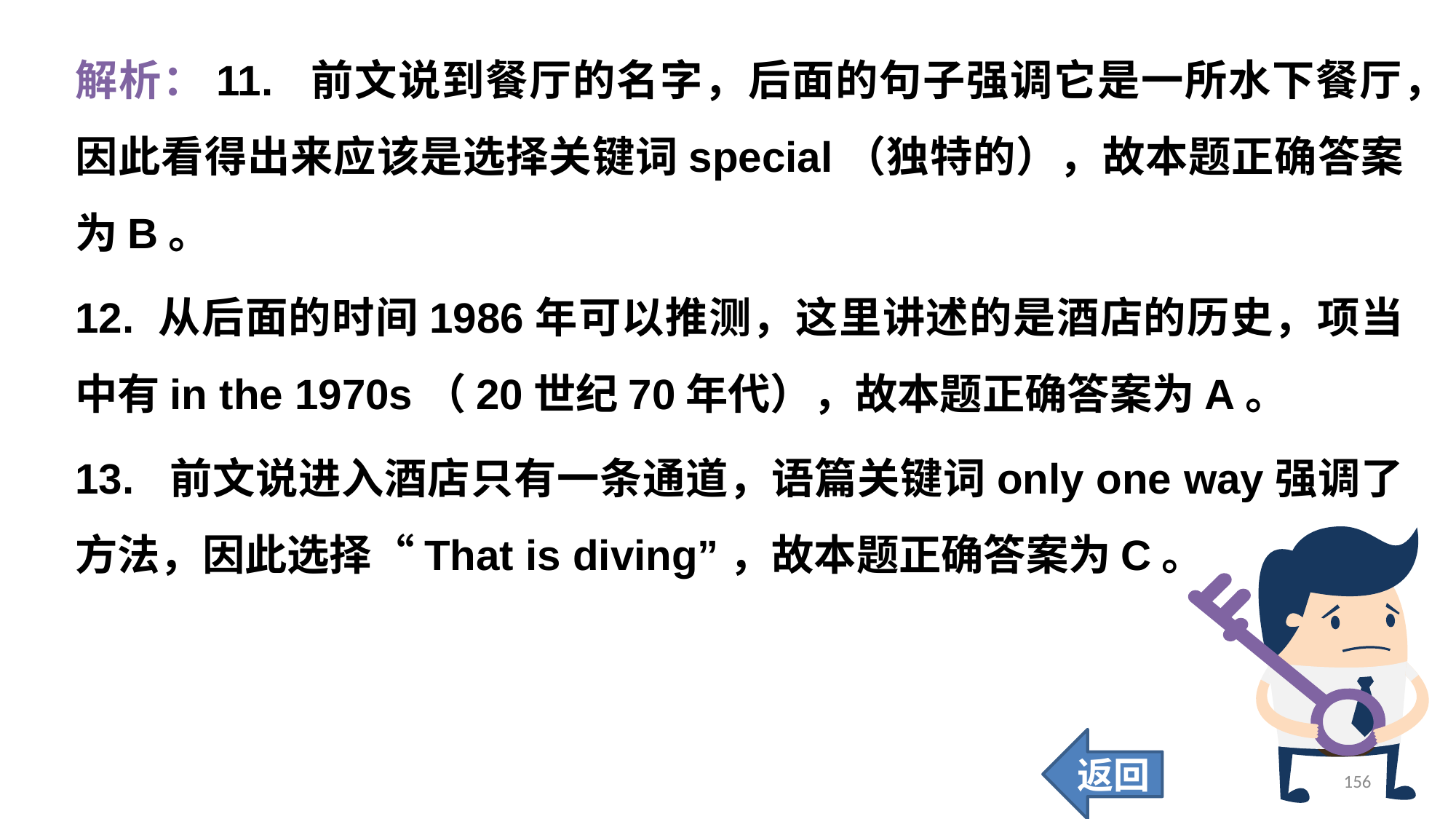

解析：11.  前文说到餐厅的名字，后面的句子强调它是一所水下餐厅，因此看得出来应该是选择关键词special（独特的），故本题正确答案为B。
12. 从后面的时间1986年可以推测，这里讲述的是酒店的历史，项当中有in the 1970s（20世纪70年代），故本题正确答案为A。
13.  前文说进入酒店只有一条通道，语篇关键词only one way强调了方法，因此选择“That is diving”，故本题正确答案为C。

返回
156